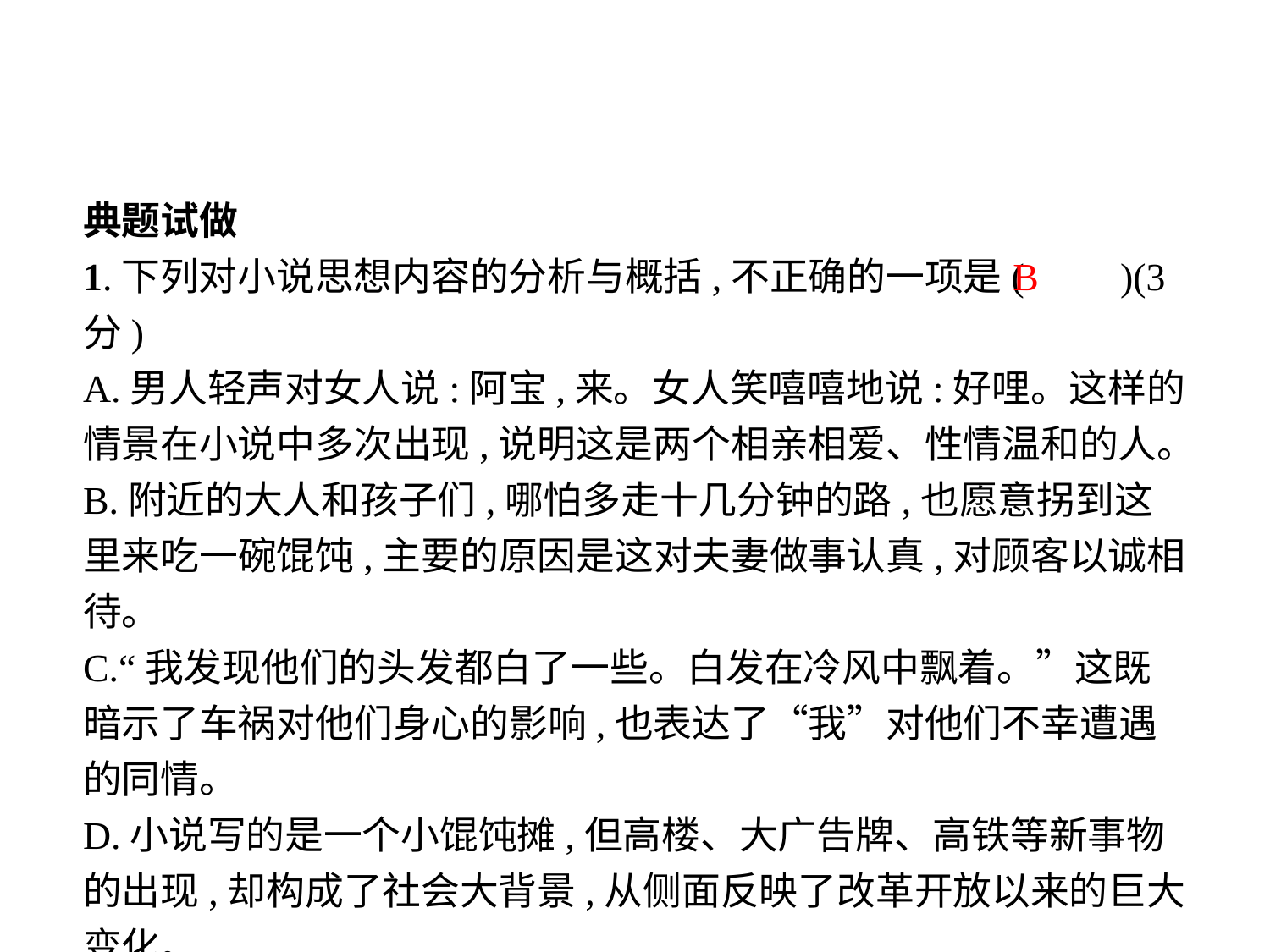

典题试做
1.下列对小说思想内容的分析与概括,不正确的一项是(　　)(3分)
A.男人轻声对女人说:阿宝,来。女人笑嘻嘻地说:好哩。这样的情景在小说中多次出现,说明这是两个相亲相爱、性情温和的人。
B.附近的大人和孩子们,哪怕多走十几分钟的路,也愿意拐到这里来吃一碗馄饨,主要的原因是这对夫妻做事认真,对顾客以诚相待。
C.“我发现他们的头发都白了一些。白发在冷风中飘着。”这既暗示了车祸对他们身心的影响,也表达了“我”对他们不幸遭遇的同情。
D.小说写的是一个小馄饨摊,但高楼、大广告牌、高铁等新事物的出现,却构成了社会大背景,从侧面反映了改革开放以来的巨大变化。
B
-27-